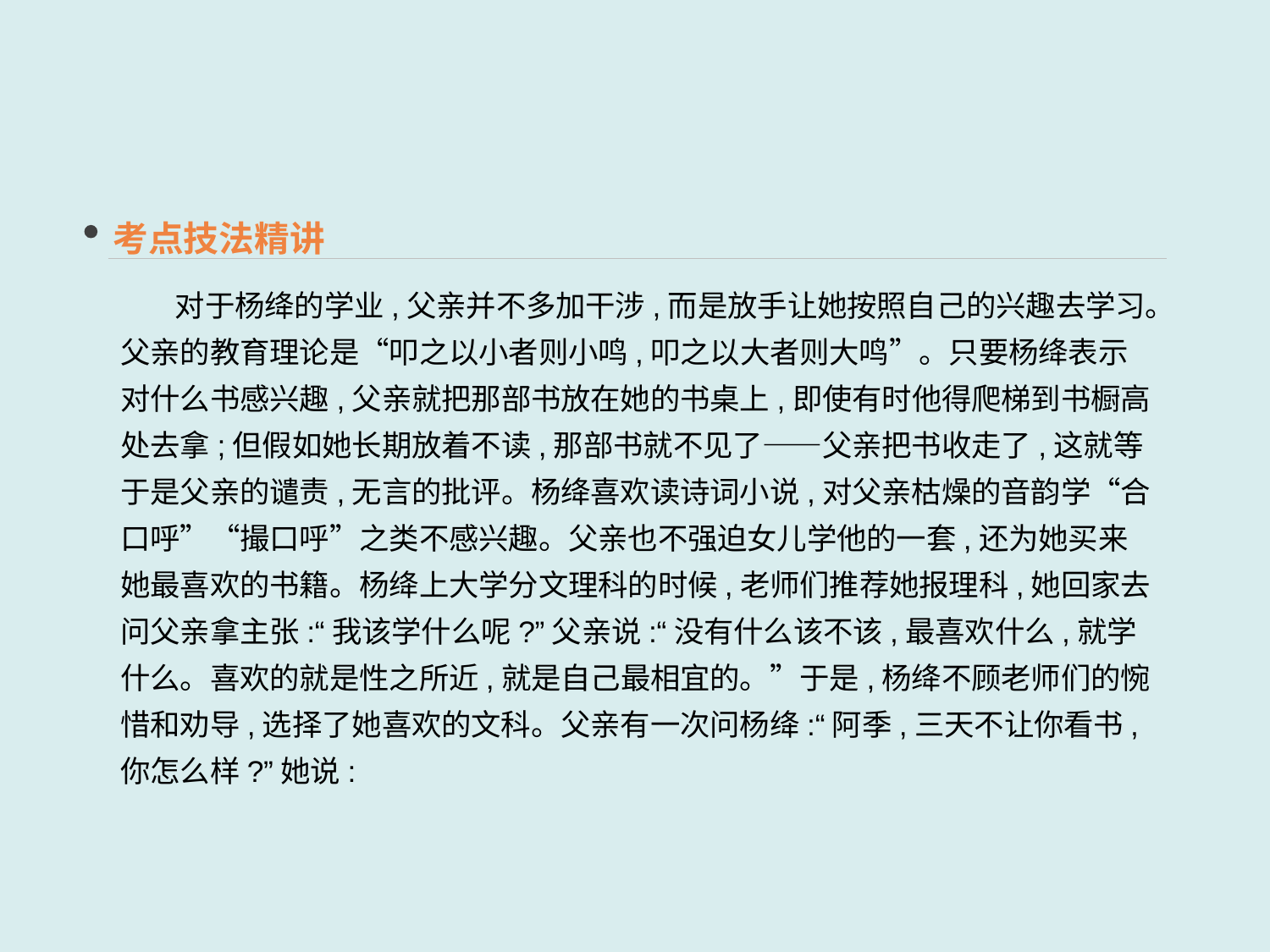

考点技法精讲

       对于杨绛的学业,父亲并不多加干涉,而是放手让她按照自己的兴趣去学习。父亲的教育理论是“叩之以小者则小鸣,叩之以大者则大鸣”。只要杨绛表示对什么书感兴趣,父亲就把那部书放在她的书桌上,即使有时他得爬梯到书橱高处去拿;但假如她长期放着不读,那部书就不见了——父亲把书收走了,这就等于是父亲的谴责,无言的批评。杨绛喜欢读诗词小说,对父亲枯燥的音韵学“合口呼”“撮口呼”之类不感兴趣。父亲也不强迫女儿学他的一套,还为她买来她最喜欢的书籍。杨绛上大学分文理科的时候,老师们推荐她报理科,她回家去问父亲拿主张:“我该学什么呢?”父亲说:“没有什么该不该,最喜欢什么,就学什么。喜欢的就是性之所近,就是自己最相宜的。”于是,杨绛不顾老师们的惋惜和劝导,选择了她喜欢的文科。父亲有一次问杨绛:“阿季,三天不让你看书,你怎么样?”她说: